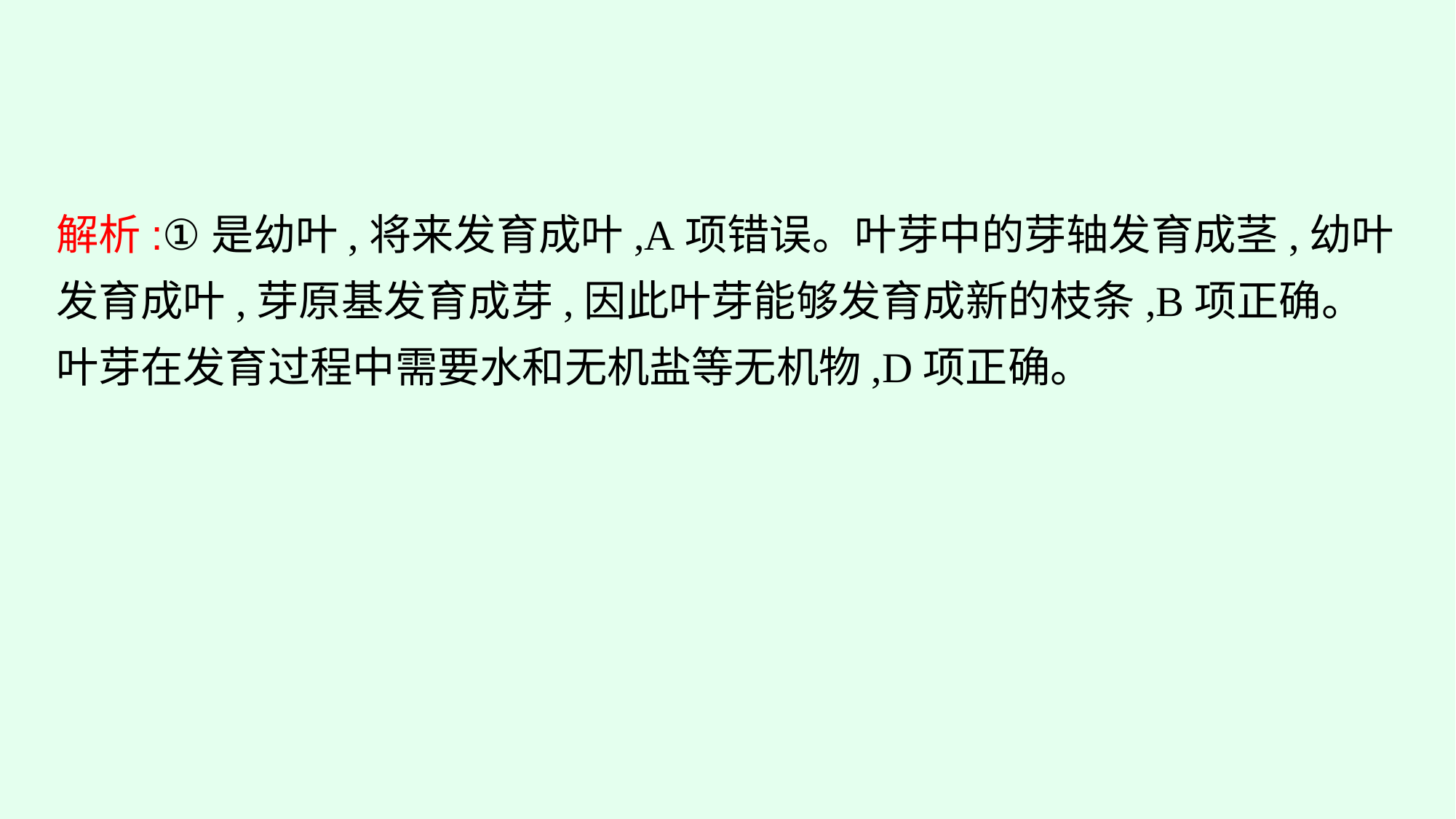

解析:①是幼叶,将来发育成叶,A项错误。叶芽中的芽轴发育成茎,幼叶发育成叶,芽原基发育成芽,因此叶芽能够发育成新的枝条,B项正确。叶芽在发育过程中需要水和无机盐等无机物,D项正确。